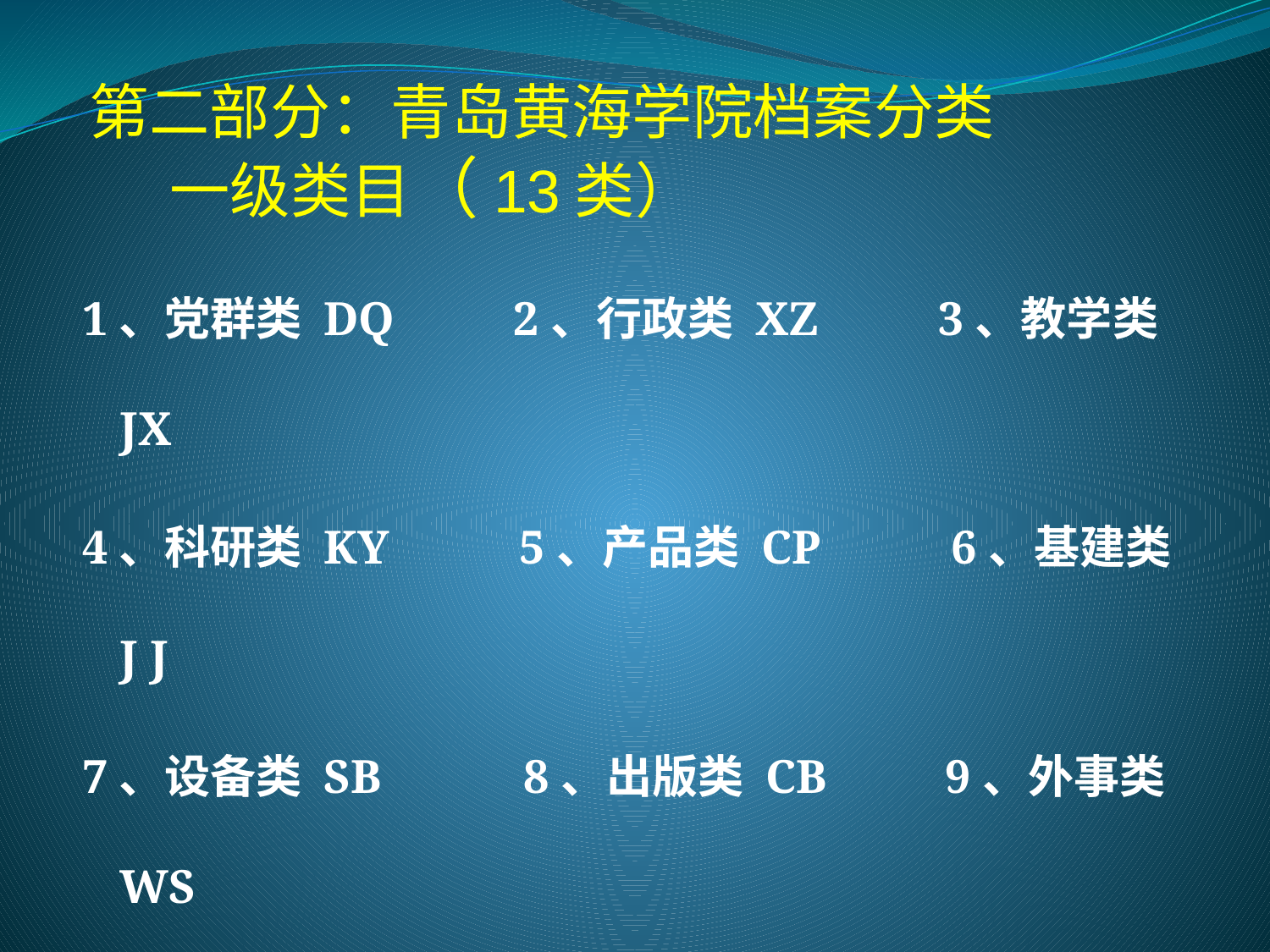

# 第二部分：青岛黄海学院档案分类 一级类目（13类）
1、党群类 DQ          2、行政类 XZ          3、教学类 JX
4、科研类 KY           5、产品类 CP           6、基建类 J J
7、设备类 SB            8、出版类 CB          9、外事类 WS
10、财会类 CK          11、人物 类RW        12声像类 SX
13、实物类 SW